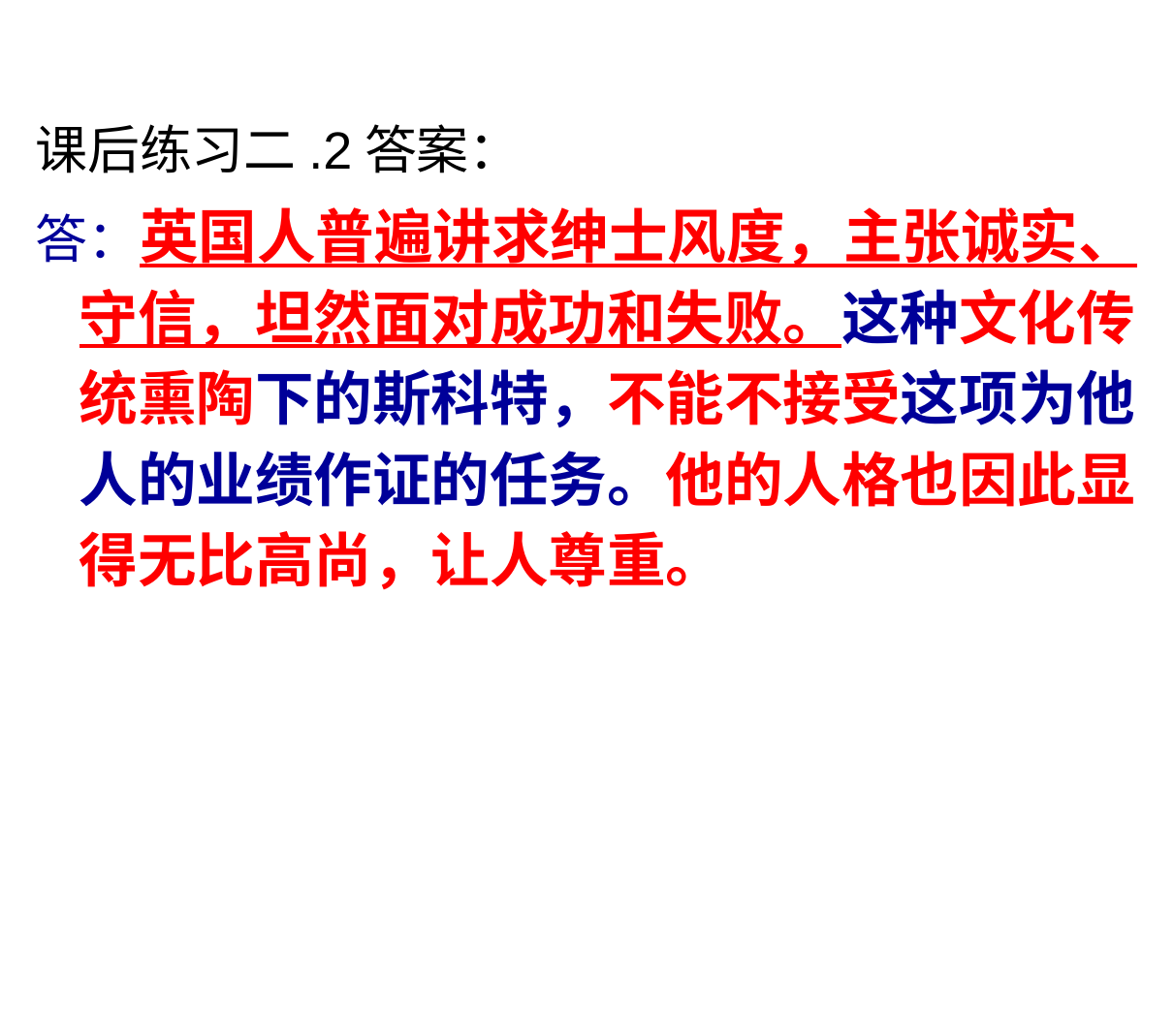

课后练习二.2答案：
答：英国人普遍讲求绅士风度，主张诚实、守信，坦然面对成功和失败。这种文化传统熏陶下的斯科特，不能不接受这项为他人的业绩作证的任务。他的人格也因此显得无比高尚，让人尊重。